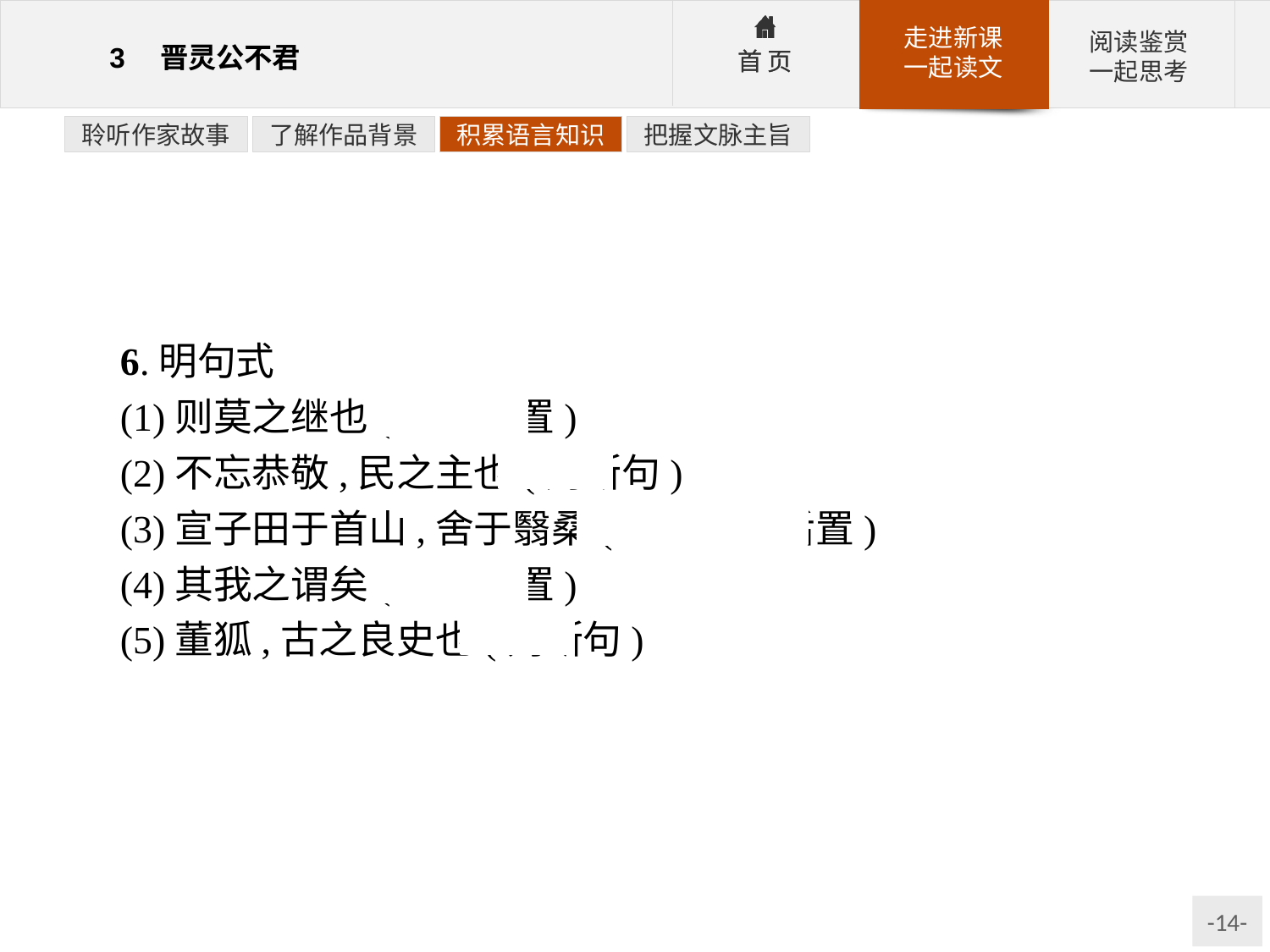

聆听作家故事
了解作品背景
积累语言知识
把握文脉主旨
6.明句式
(1)则莫之继也(宾语前置)
(2)不忘恭敬,民之主也(判断句)
(3)宣子田于首山,舍于翳桑(介词结构后置)
(4)其我之谓矣(宾语前置)
(5)董狐,古之良史也(判断句)